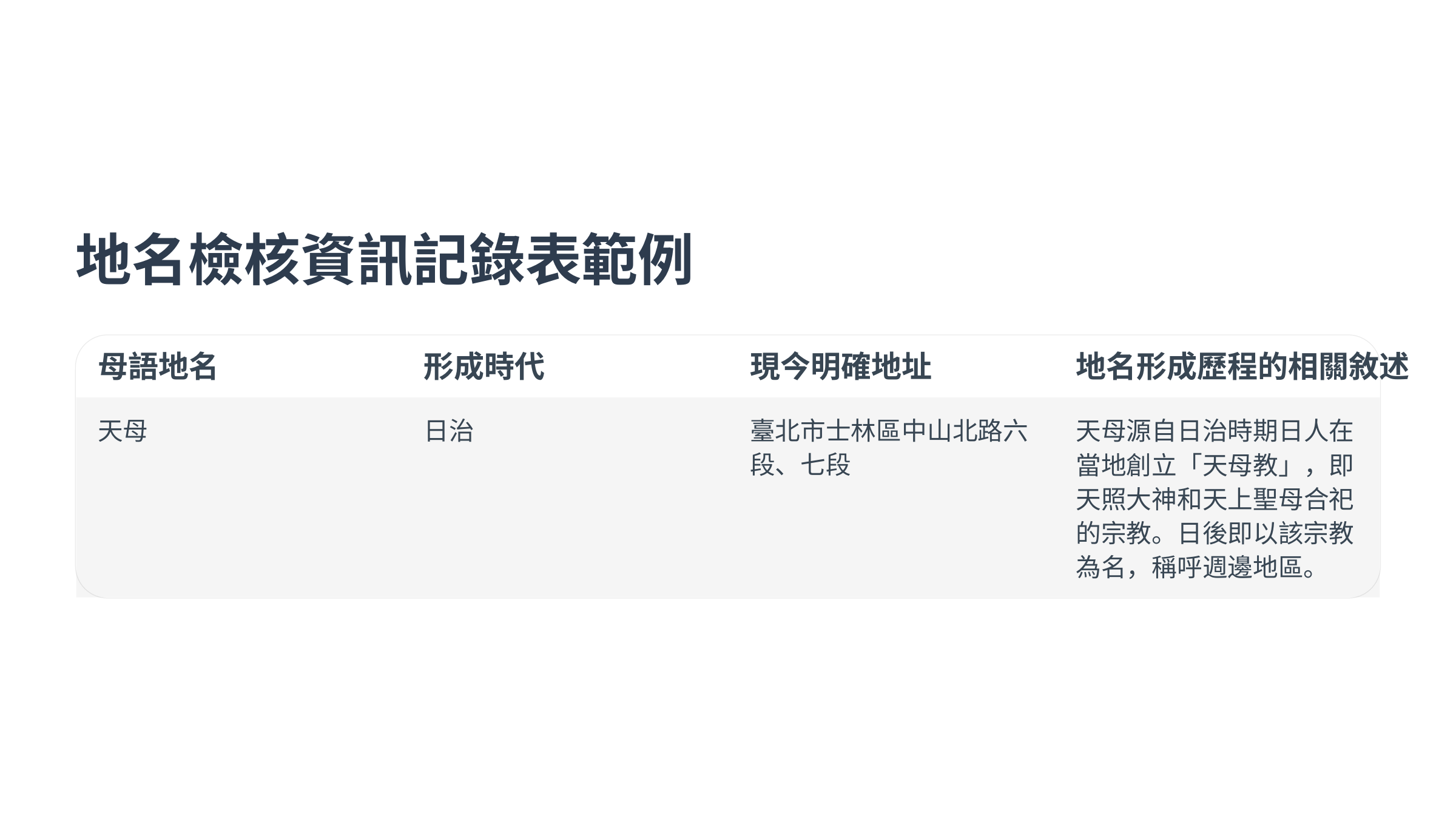

地名檢核資訊記錄表範例

母語地名
形成時代
現今明確地址
地名形成歷程的相關敘述

天母
日治
臺北市士林區中山北路六段、七段
天母源自日治時期日人在當地創立「天母教」，即天照大神和天上聖母合祀的宗教。日後即以該宗教為名，稱呼週邊地區。